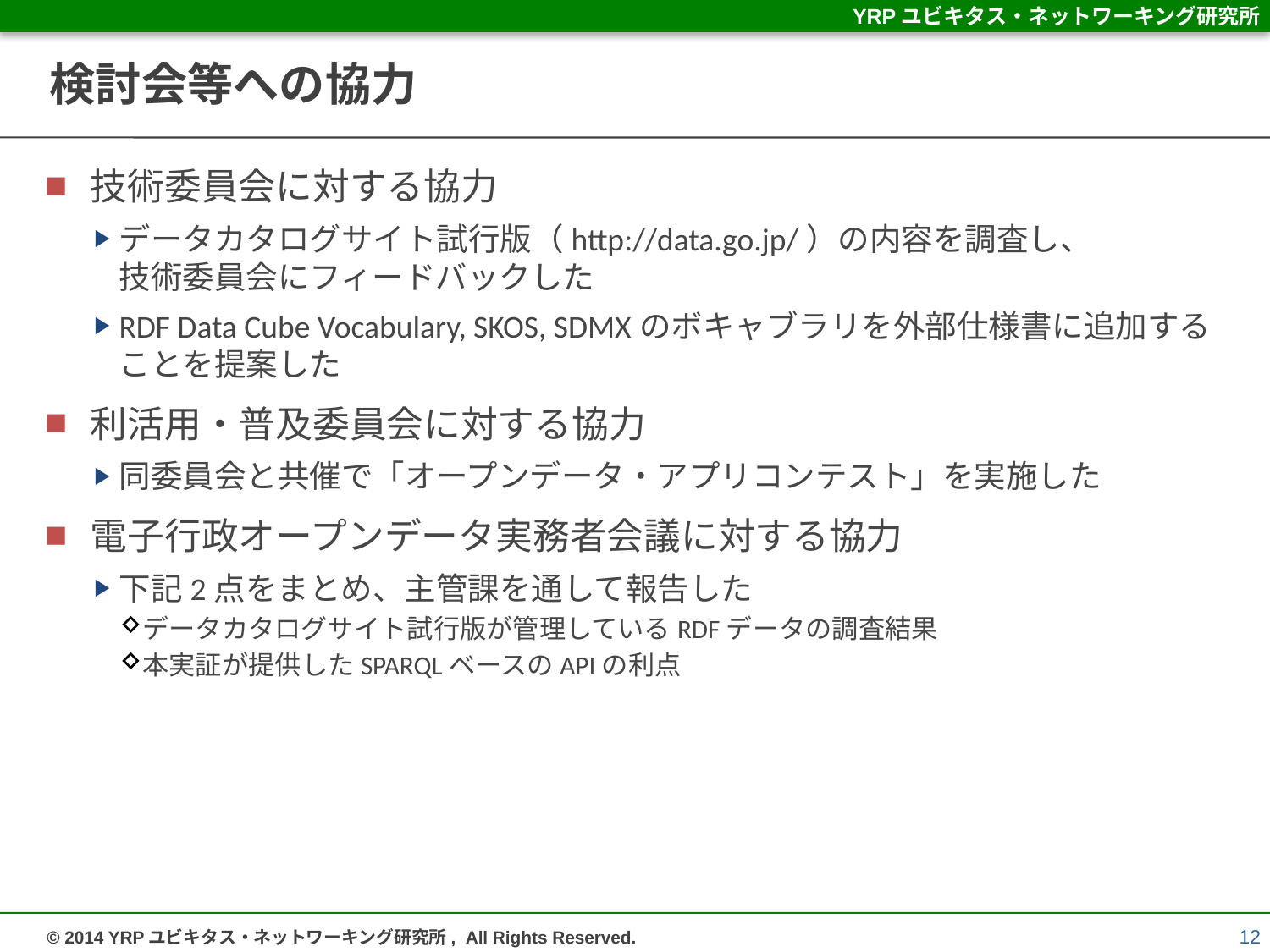

# 検討会等への協力
技術委員会に対する協力
データカタログサイト試行版（http://data.go.jp/）の内容を調査し、
技術委員会にフィードバックした
RDF Data Cube Vocabulary, SKOS, SDMXのボキャブラリを外部仕様書に追加することを提案した
利活用・普及委員会に対する協力
同委員会と共催で「オープンデータ・アプリコンテスト」を実施した
電子行政オープンデータ実務者会議に対する協力
下記2点をまとめ、主管課を通して報告した
データカタログサイト試行版が管理しているRDFデータの調査結果
本実証が提供したSPARQLベースのAPIの利点

12